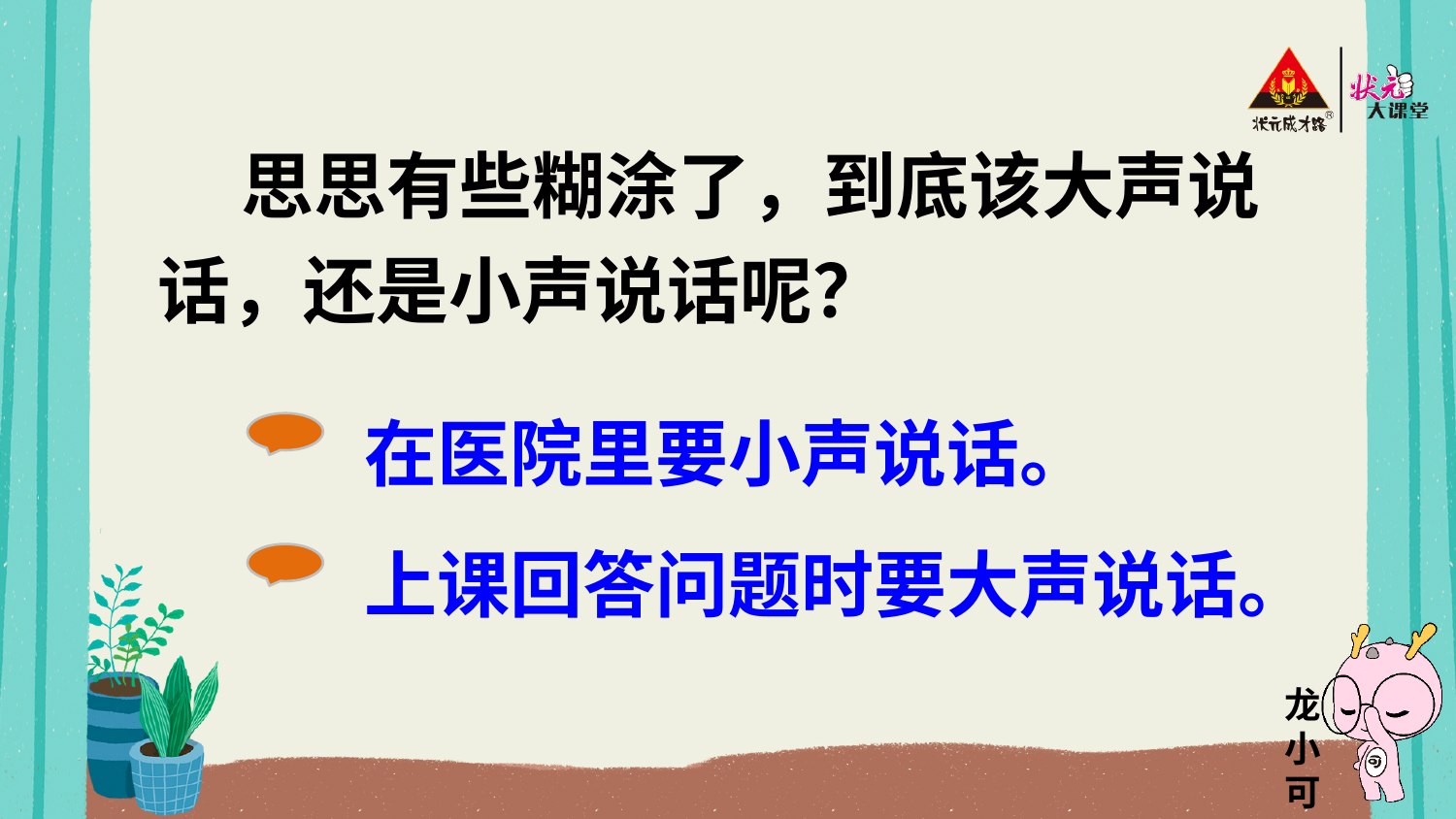

思思有些糊涂了，到底该大声说话，还是小声说话呢？
在医院里要小声说话。
上课回答问题时要大声说话。